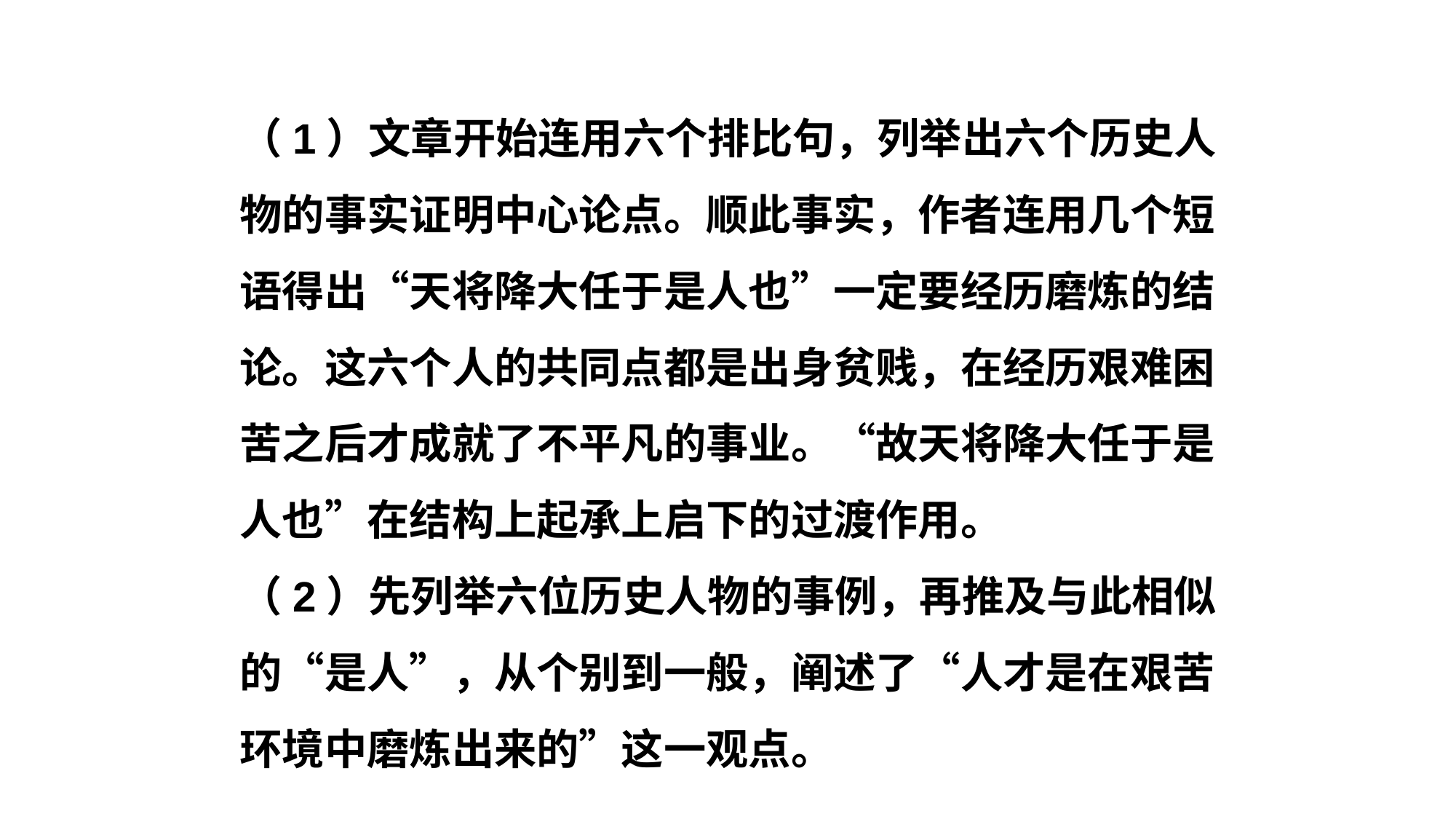

（1）文章开始连用六个排比句，列举出六个历史人物的事实证明中心论点。顺此事实，作者连用几个短语得出“天将降大任于是人也”一定要经历磨炼的结论。这六个人的共同点都是出身贫贱，在经历艰难困苦之后才成就了不平凡的事业。“故天将降大任于是人也”在结构上起承上启下的过渡作用。
（2）先列举六位历史人物的事例，再推及与此相似的“是人”，从个别到一般，阐述了“人才是在艰苦环境中磨炼出来的”这一观点。